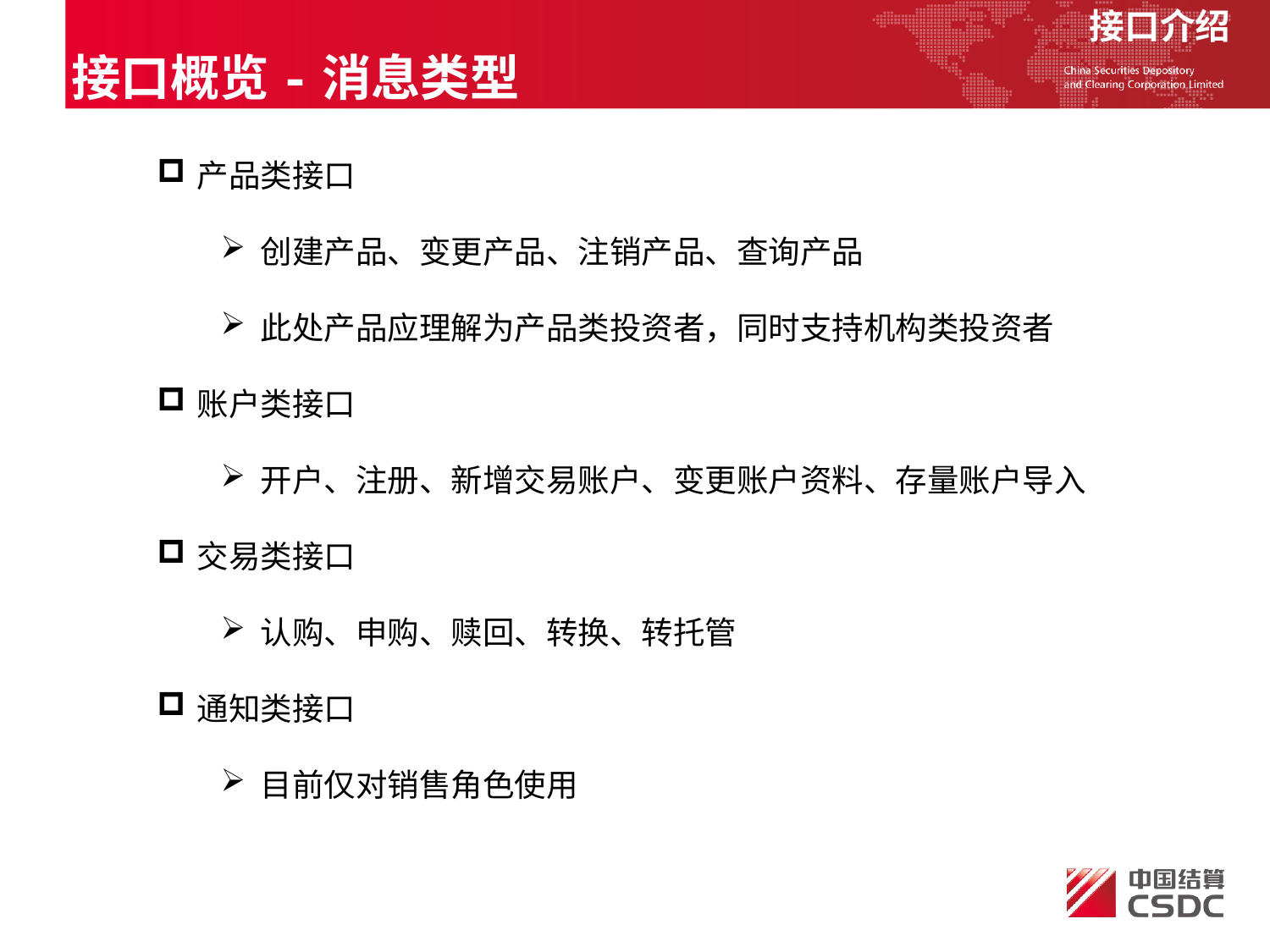

接口介绍
接口概览-消息类型

产品类接口

创建产品、变更产品、注销产品、查询产品

此处产品应理解为产品类投资者，同时支持机构类投资者

账户类接口

开户、注册、新增交易账户、变更账户资料、存量账户导入

交易类接口

认购、申购、赎回、转换、转托管

通知类接口

目前仅对销售角色使用